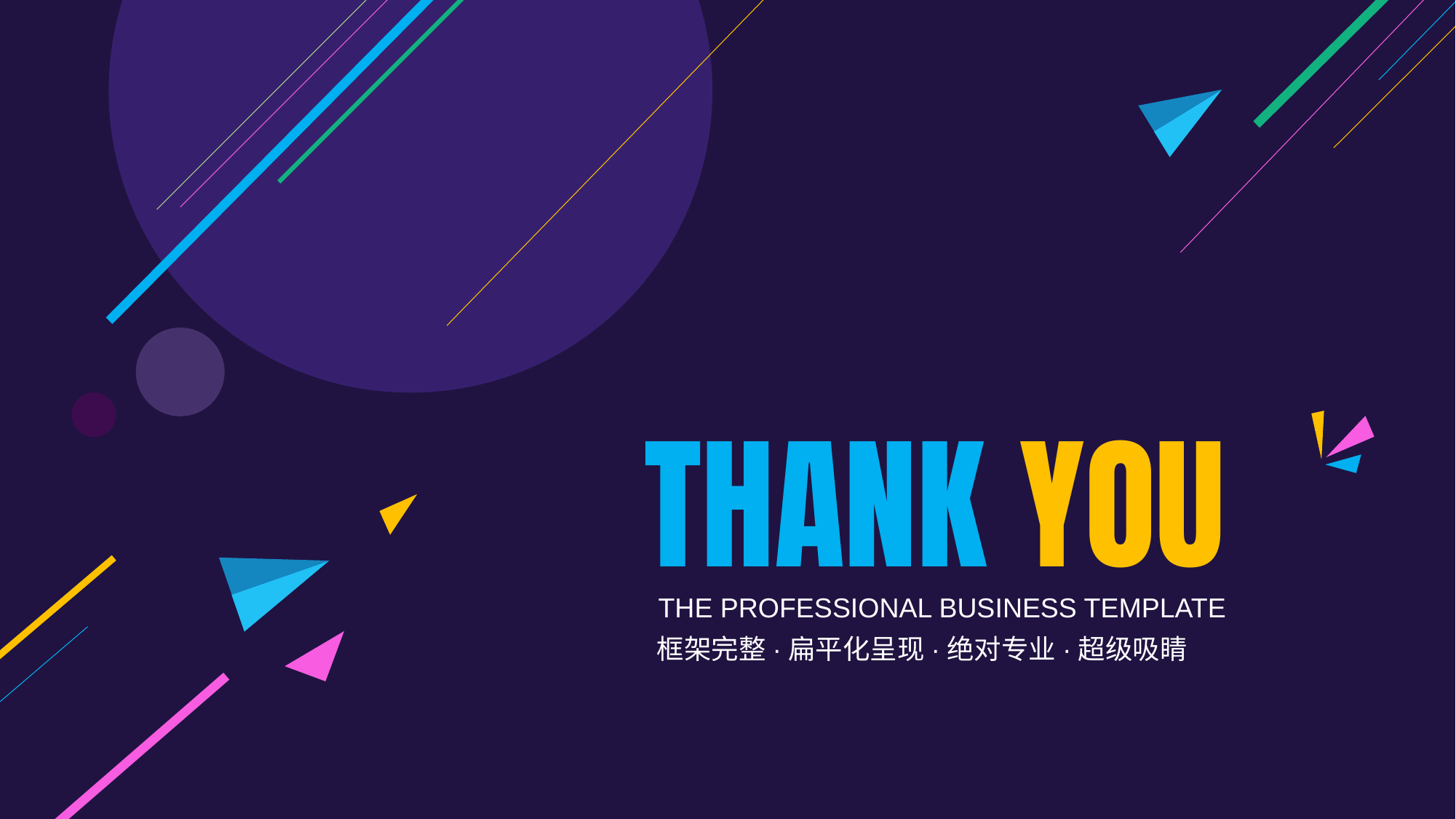

THANK YOU

THE PROFESSIONAL BUSINESS TEMPLATE

框架完整·扁平化呈现·绝对专业·超级吸睛